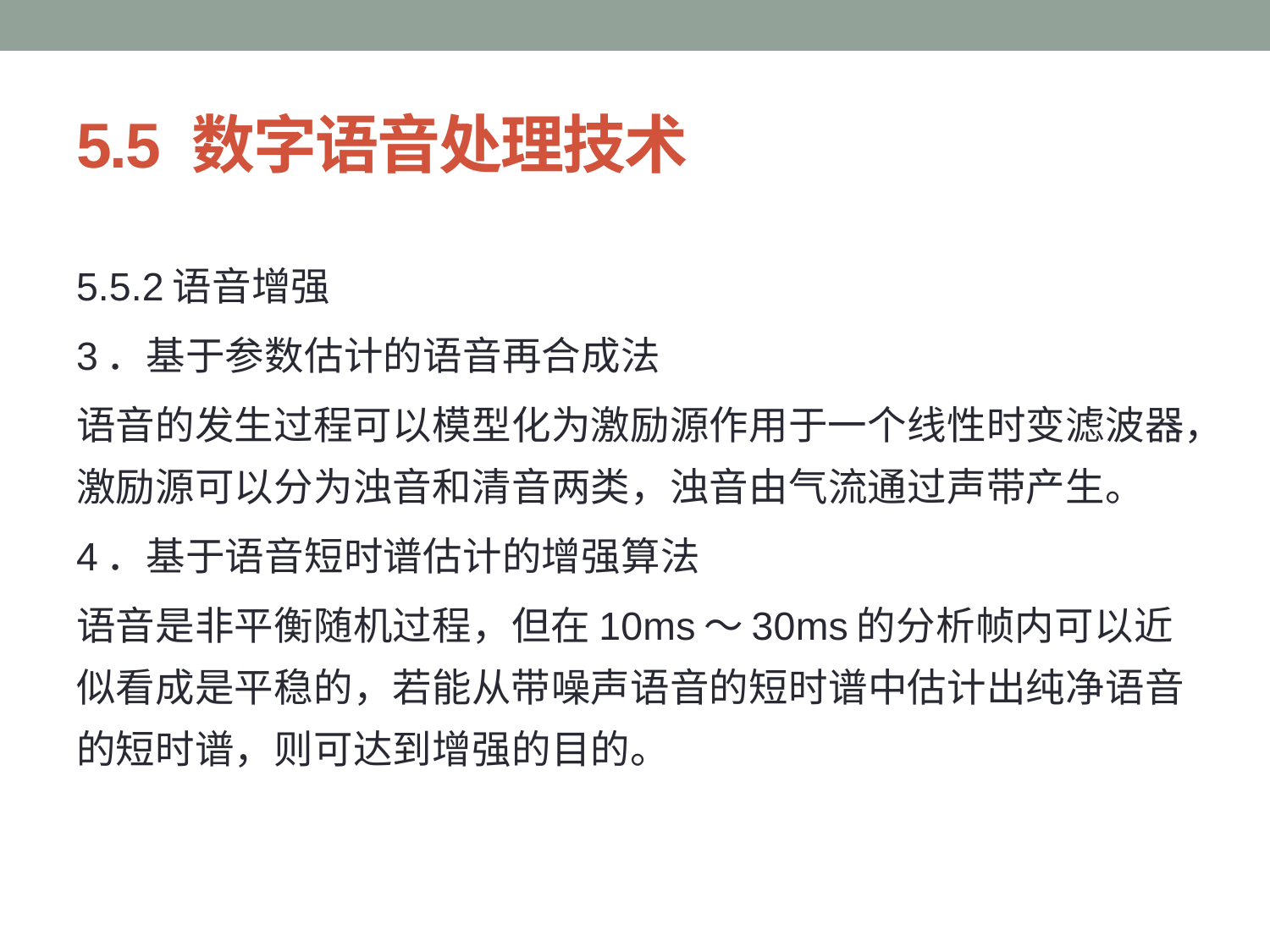

# 5.5 数字语音处理技术
5.5.2语音增强
3．基于参数估计的语音再合成法
语音的发生过程可以模型化为激励源作用于一个线性时变滤波器，激励源可以分为浊音和清音两类，浊音由气流通过声带产生。
4．基于语音短时谱估计的增强算法
语音是非平衡随机过程，但在10ms～30ms的分析帧内可以近似看成是平稳的，若能从带噪声语音的短时谱中估计出纯净语音的短时谱，则可达到增强的目的。